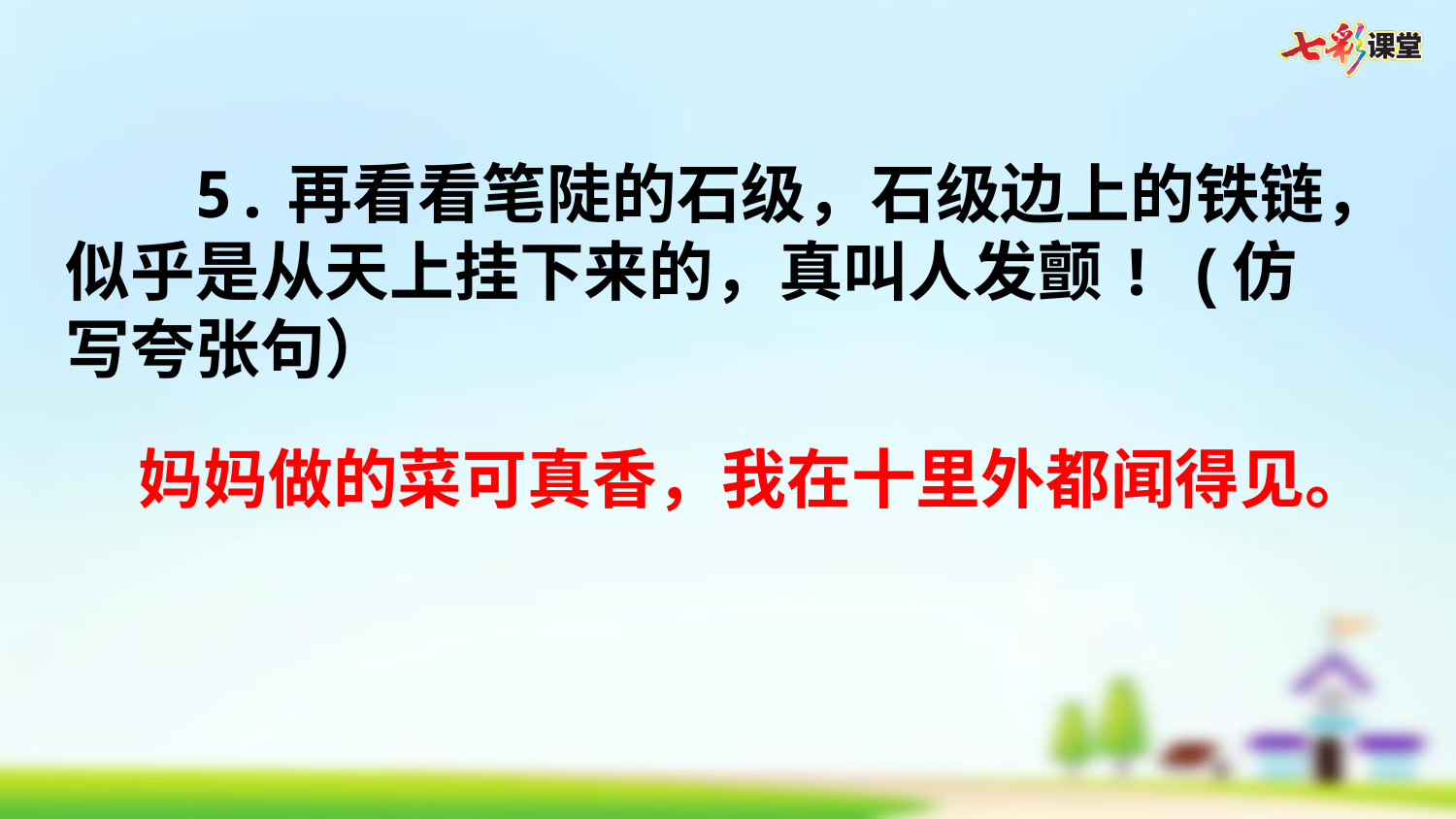

5.再看看笔陡的石级，石级边上的铁链，似乎是从天上挂下来的，真叫人发颤! (仿写夸张句）
妈妈做的菜可真香，我在十里外都闻得见。